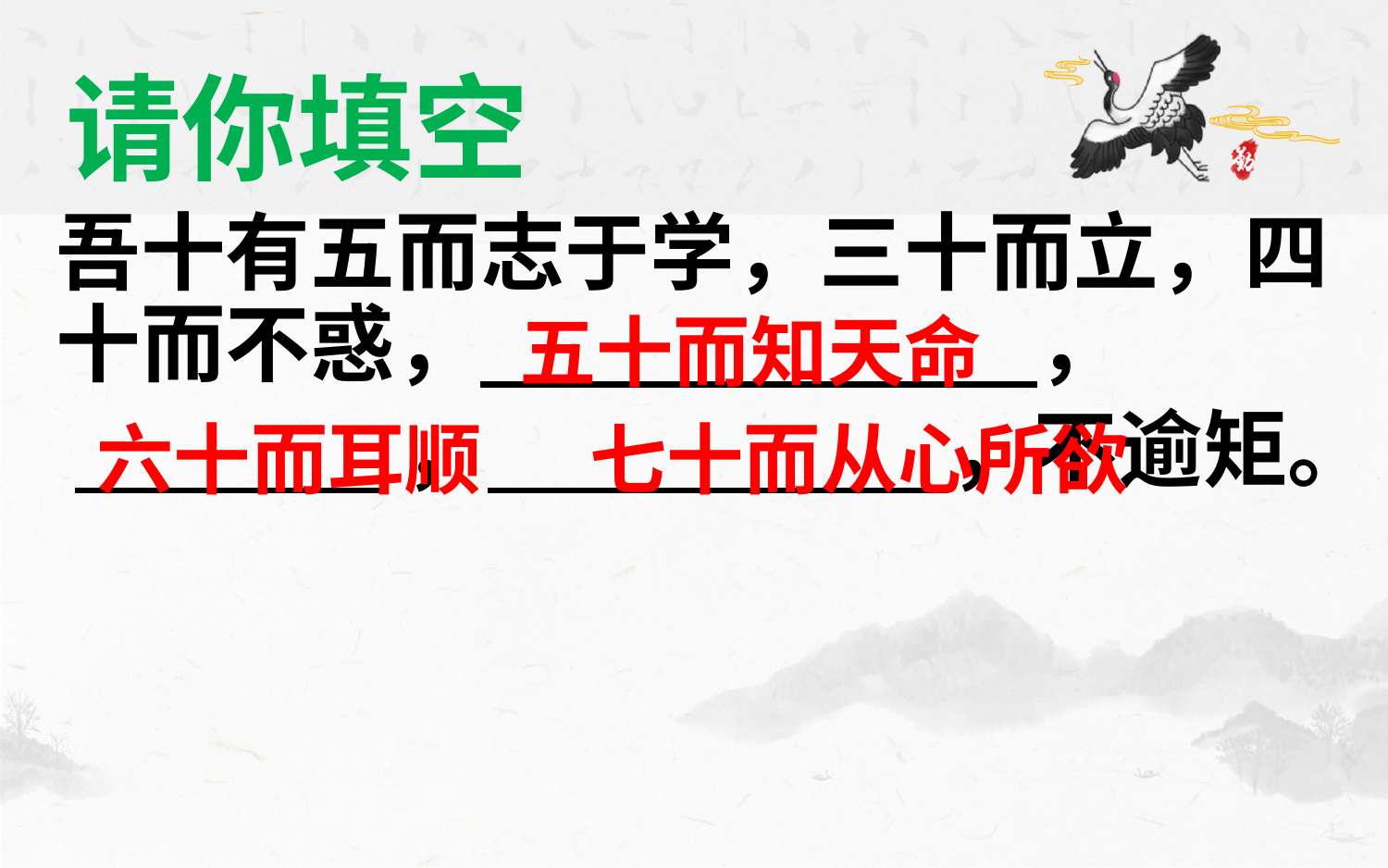

# 请你填空
吾十有五而志于学，三十而立，四十而不惑，                             ，
                 ，                        ，不逾矩。
五十而知天命
六十而耳顺
七十而从心所欲